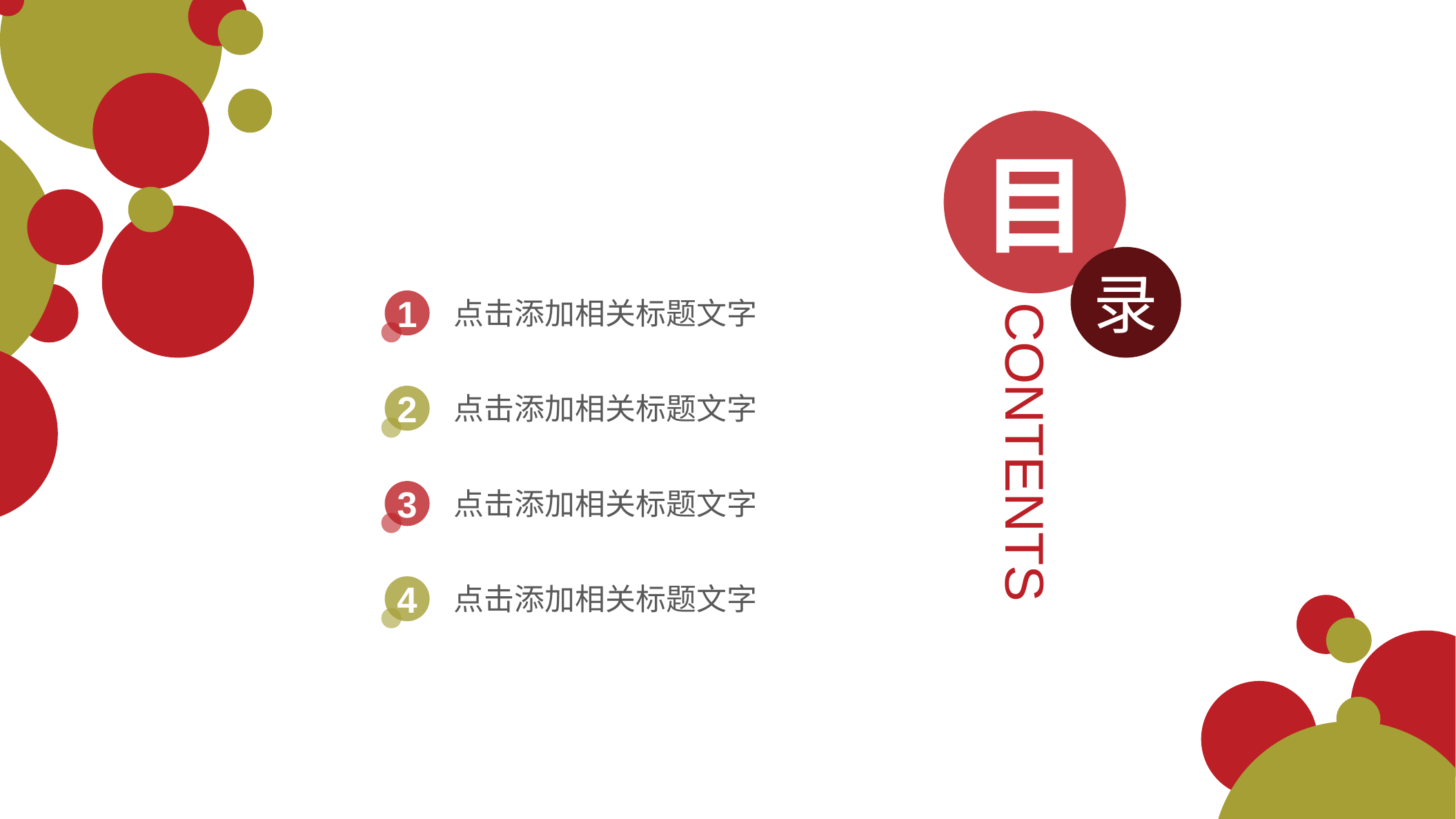

目

录

1
点击添加相关标题文字
CONTENTS

2
点击添加相关标题文字

3
点击添加相关标题文字

4
点击添加相关标题文字